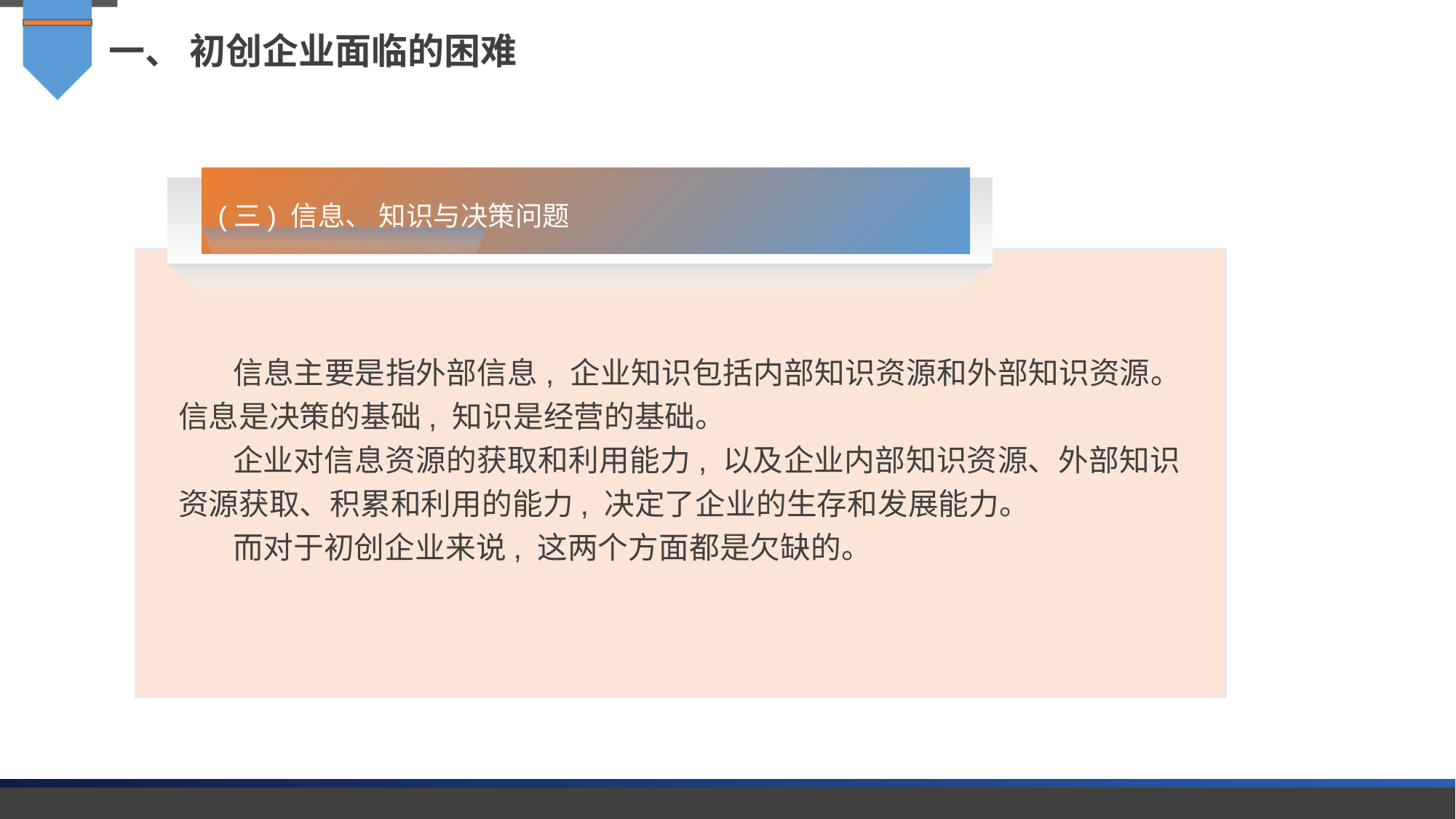

一、 初创企业面临的困难

(三) 信息、 知识与决策问题

信息主要是指外部信息, 企业知识包括内部知识资源和外部知识资源。 信息是决策的基础, 知识是经营的基础。
企业对信息资源的获取和利用能力, 以及企业内部知识资源、外部知识资源获取、积累和利用的能力, 决定了企业的生存和发展能力。
而对于初创企业来说, 这两个方面都是欠缺的。